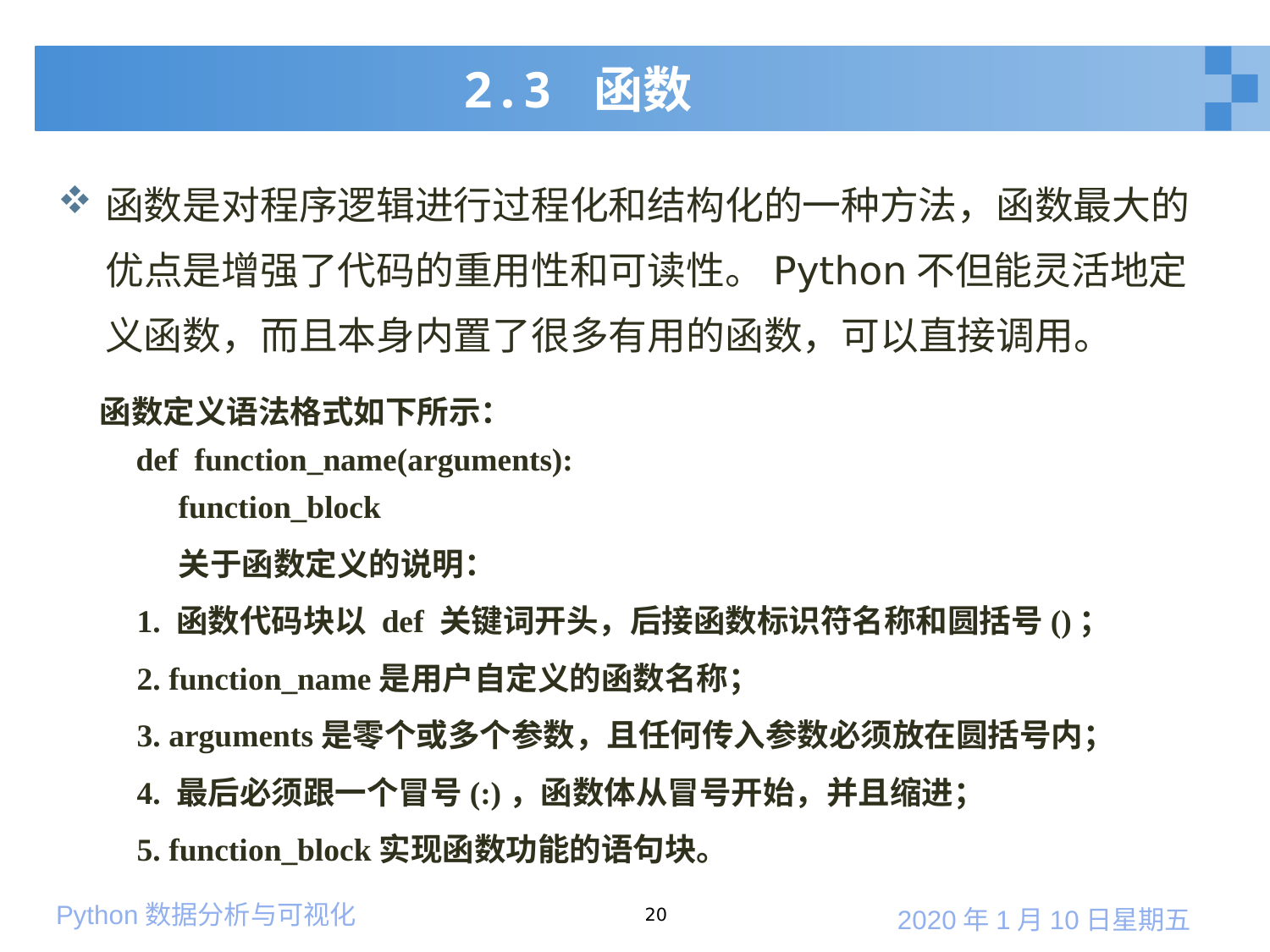

# 2.3 函数
函数是对程序逻辑进行过程化和结构化的一种方法，函数最大的优点是增强了代码的重用性和可读性。Python不但能灵活地定义函数，而且本身内置了很多有用的函数，可以直接调用。
函数定义语法格式如下所示：
def  function_name(arguments):
function_block
关于函数定义的说明：
1. 函数代码块以 def 关键词开头，后接函数标识符名称和圆括号()；
2. function_name是用户自定义的函数名称；
3. arguments是零个或多个参数，且任何传入参数必须放在圆括号内；
4. 最后必须跟一个冒号(:)，函数体从冒号开始，并且缩进；
5. function_block实现函数功能的语句块。
20
2020年1月10日星期五